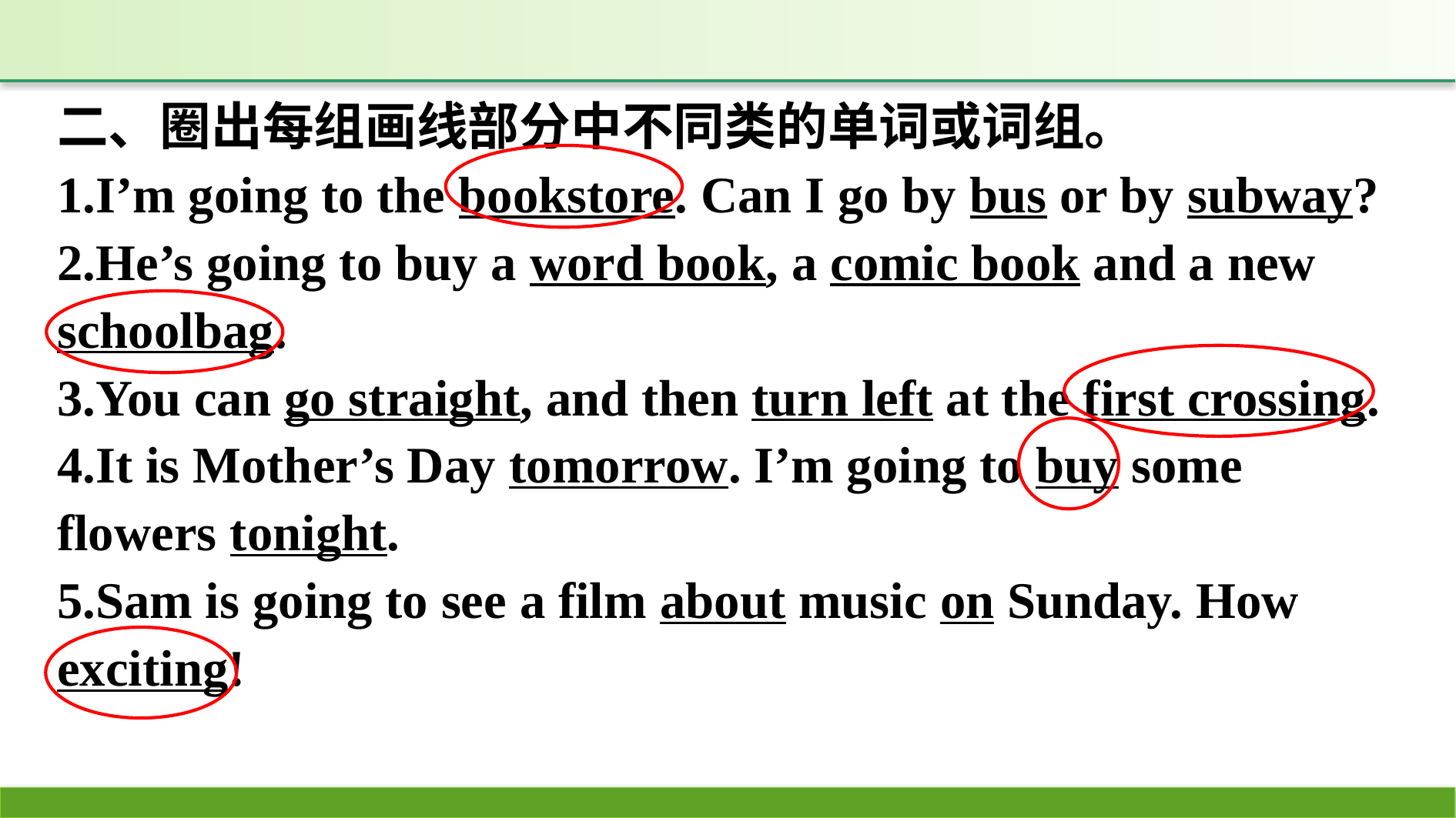

二、圈出每组画线部分中不同类的单词或词组。
1.I’m going to the bookstore. Can I go by bus or by subway?
2.He’s going to buy a word book, a comic book and a new schoolbag.
3.You can go straight, and then turn left at the first crossing.
4.It is Mother’s Day tomorrow. I’m going to buy some flowers tonight.
5.Sam is going to see a film about music on Sunday. How exciting!